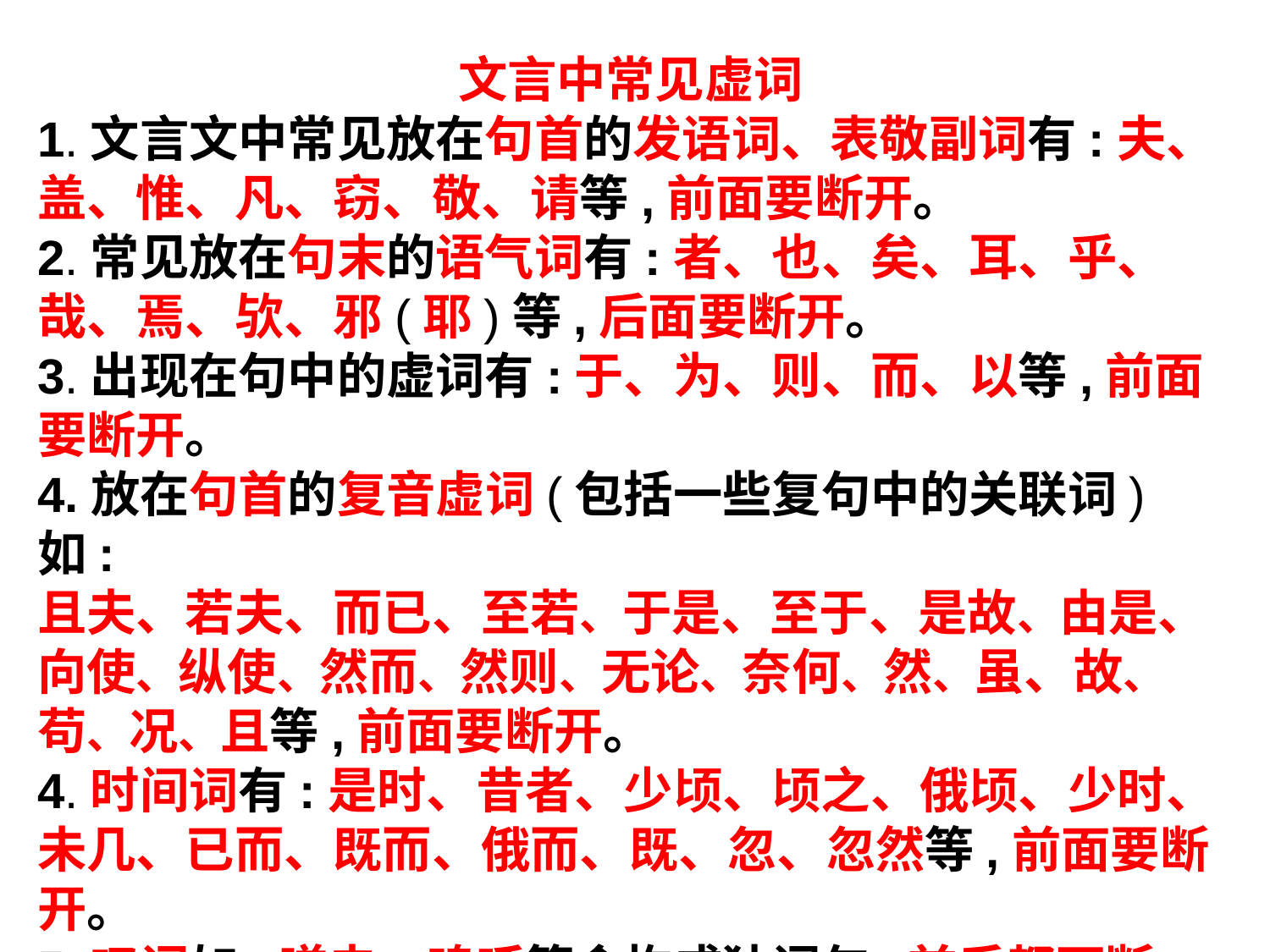

文言中常见虚词
1.文言文中常见放在句首的发语词、表敬副词有:夫、盖、惟、凡、窃、敬、请等,前面要断开。
2.常见放在句末的语气词有:者、也、矣、耳、乎、哉、焉、欤、邪(耶)等,后面要断开。
3.出现在句中的虚词有:于、为、则、而、以等,前面要断开。
4.放在句首的复音虚词(包括一些复句中的关联词)如:
且夫、若夫、而已、至若、于是、至于、是故、由是、向使、纵使、然而、然则、无论、奈何、然、虽、故、苟、况、且等,前面要断开。
4.时间词有:是时、昔者、少顷、顷之、俄顷、少时、未几、已而、既而、俄而、既、忽、忽然等,前面要断开。
5.叹词如:嗟夫、呜呼等会构成独词句,前后都可断。